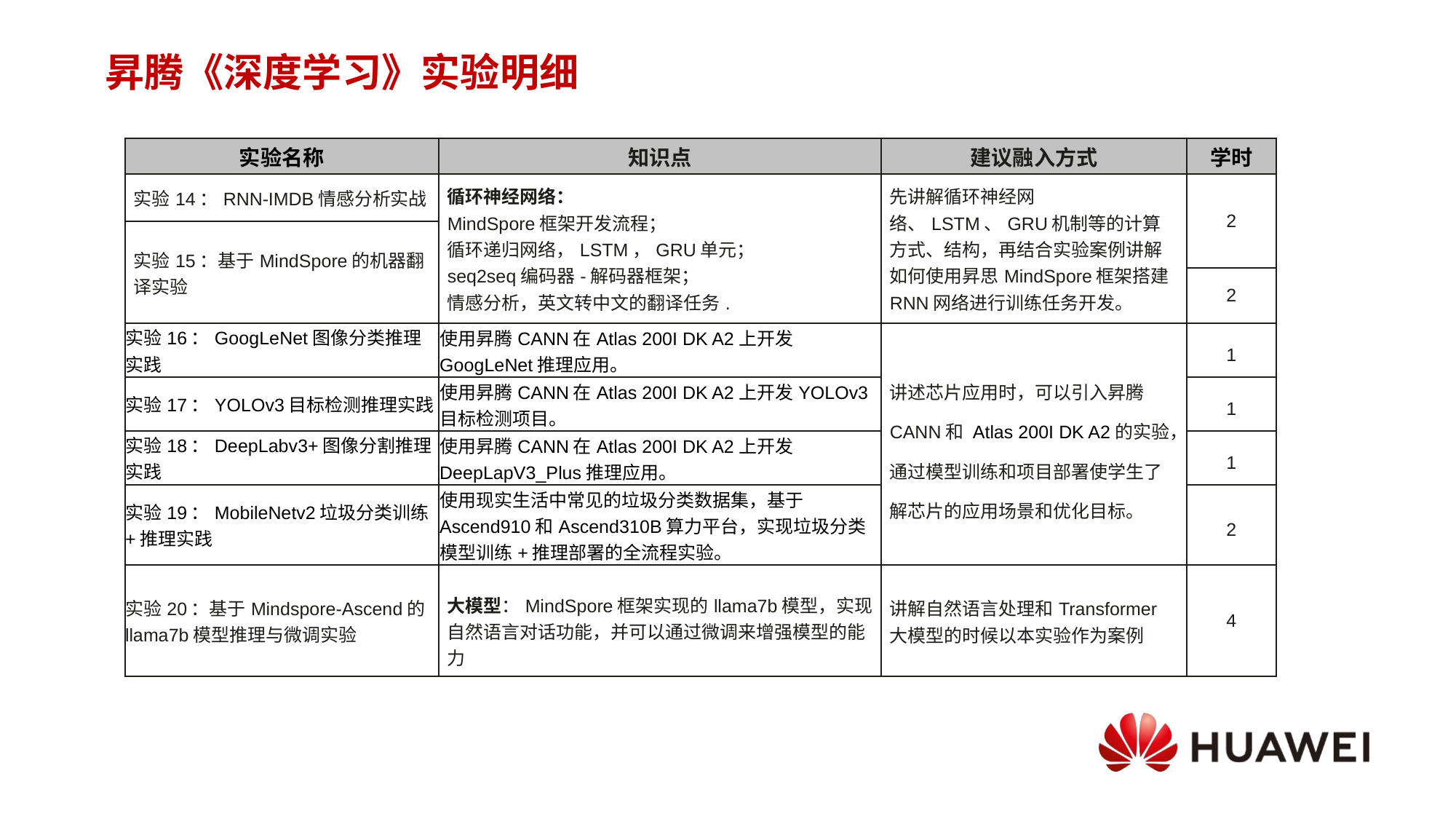

# 昇腾《深度学习》实验明细
| 实验名称 | 知识点 | 建议融入方式 | 学时 |
| --- | --- | --- | --- |
| 实验14：RNN-IMDB情感分析实战 | 循环神经网络： MindSpore框架开发流程； 循环递归网络，LSTM，GRU单元； seq2seq编码器-解码器框架； 情感分析，英文转中文的翻译任务. | 先讲解循环神经网络、LSTM、GRU机制等的计算方式、结构，再结合实验案例讲解如何使用昇思MindSpore框架搭建RNN网络进行训练任务开发。 | 2 |
| 实验15：基于MindSpore的机器翻译实验 | 本实验基于seq2seq编码器-解码器框架，结合GRU单元实现英文转中文的翻译任务. | 先讲解卷积神经网络的计算方式、结构，再结合这9个实验案例讲解如何使用昇思MindSpore框架搭建卷积神经网络进行训练任务开发。 并可利用实验6体验模型部署为在线服务进行推理，完成全流程实践。 |  |
|  |  |  | 2 |
| 实验16：GoogLeNet图像分类推理实践 | 使用昇腾CANN在Atlas 200I DK A2上开发GoogLeNet推理应用。 | 讲述芯片应用时，可以引入昇腾CANN和 Atlas 200I DK A2的实验，通过模型训练和项目部署使学生了解芯片的应用场景和优化目标。 | 1 |
| 实验17：YOLOv3目标检测推理实践 | 使用昇腾CANN在Atlas 200I DK A2上开发YOLOv3目标检测项目。 |  | 1 |
| 实验18：DeepLabv3+图像分割推理实践 | 使用昇腾CANN在Atlas 200I DK A2上开发DeepLapV3\_Plus推理应用。 |  | 1 |
| 实验19：MobileNetv2垃圾分类训练+推理实践 | 使用现实生活中常见的垃圾分类数据集，基于Ascend910和Ascend310B算力平台，实现垃圾分类模型训练+推理部署的全流程实验。 |  | 2 |
| 实验20：基于Mindspore-Ascend的llama7b模型推理与微调实验 | 大模型：MindSpore框架实现的llama7b模型，实现自然语言对话功能，并可以通过微调来增强模型的能力 | 讲解自然语言处理和Transformer大模型的时候以本实验作为案例 | 4 |